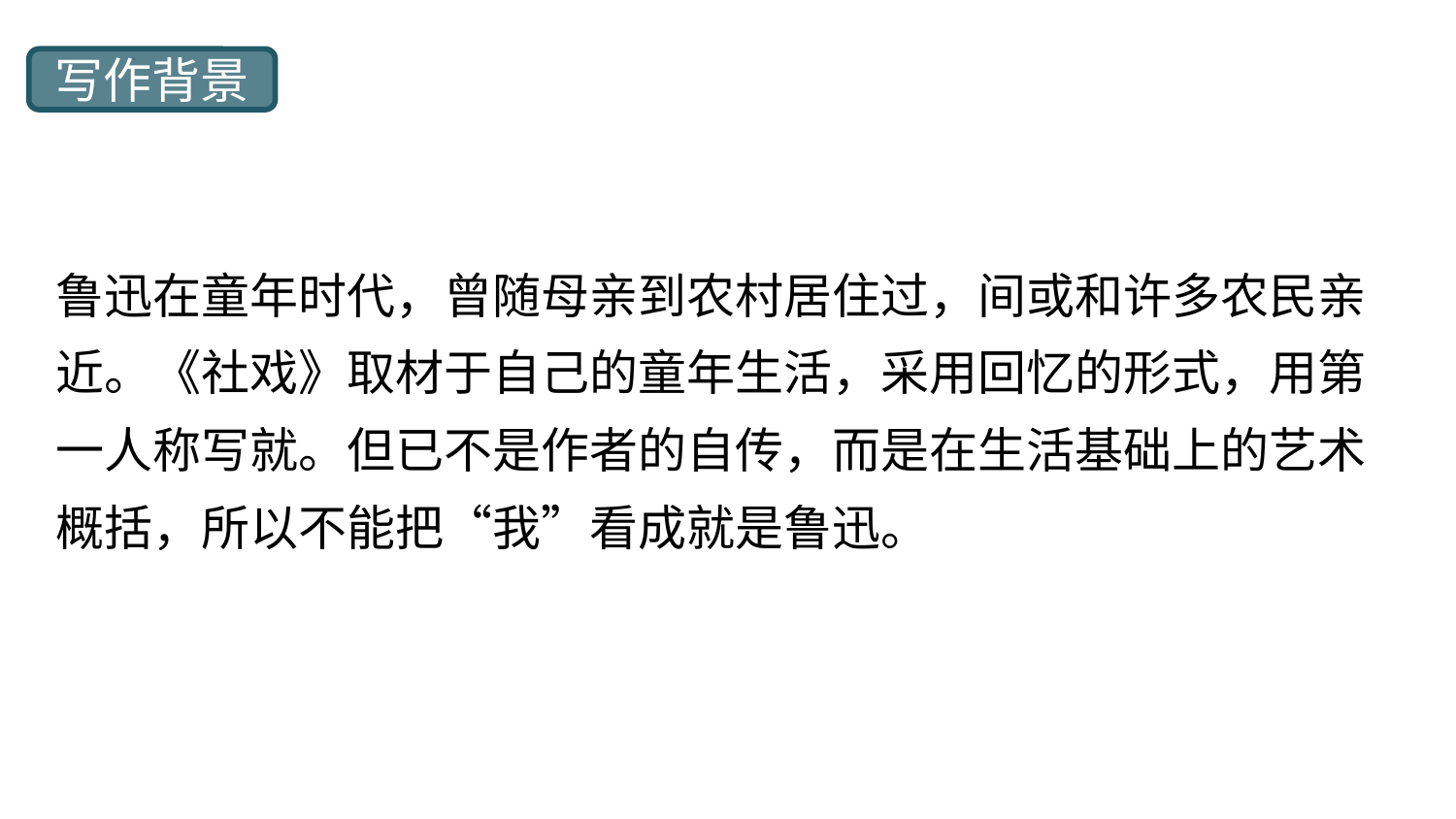

写作背景
鲁迅在童年时代，曾随母亲到农村居住过，间或和许多农民亲近。《社戏》取材于自己的童年生活，采用回忆的形式，用第一人称写就。但已不是作者的自传，而是在生活基础上的艺术概括，所以不能把“我”看成就是鲁迅。